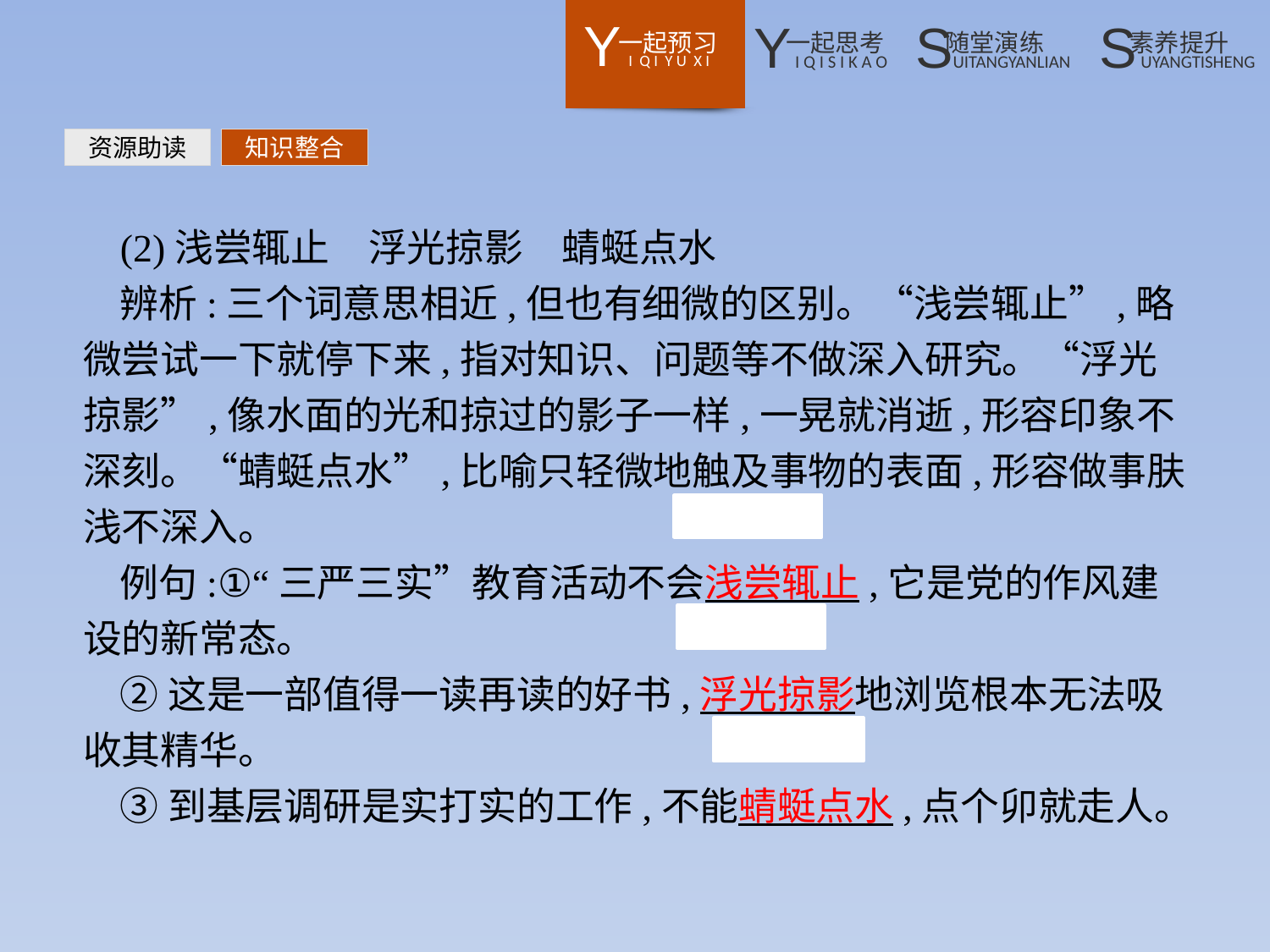

资源助读
知识整合
(2)浅尝辄止　浮光掠影　蜻蜓点水
辨析:三个词意思相近,但也有细微的区别。“浅尝辄止”,略微尝试一下就停下来,指对知识、问题等不做深入研究。“浮光掠影”,像水面的光和掠过的影子一样,一晃就消逝,形容印象不深刻。“蜻蜓点水”,比喻只轻微地触及事物的表面,形容做事肤浅不深入。
例句:①“三严三实”教育活动不会浅尝辄止,它是党的作风建设的新常态。
②这是一部值得一读再读的好书,浮光掠影地浏览根本无法吸收其精华。
③到基层调研是实打实的工作,不能蜻蜓点水,点个卯就走人。